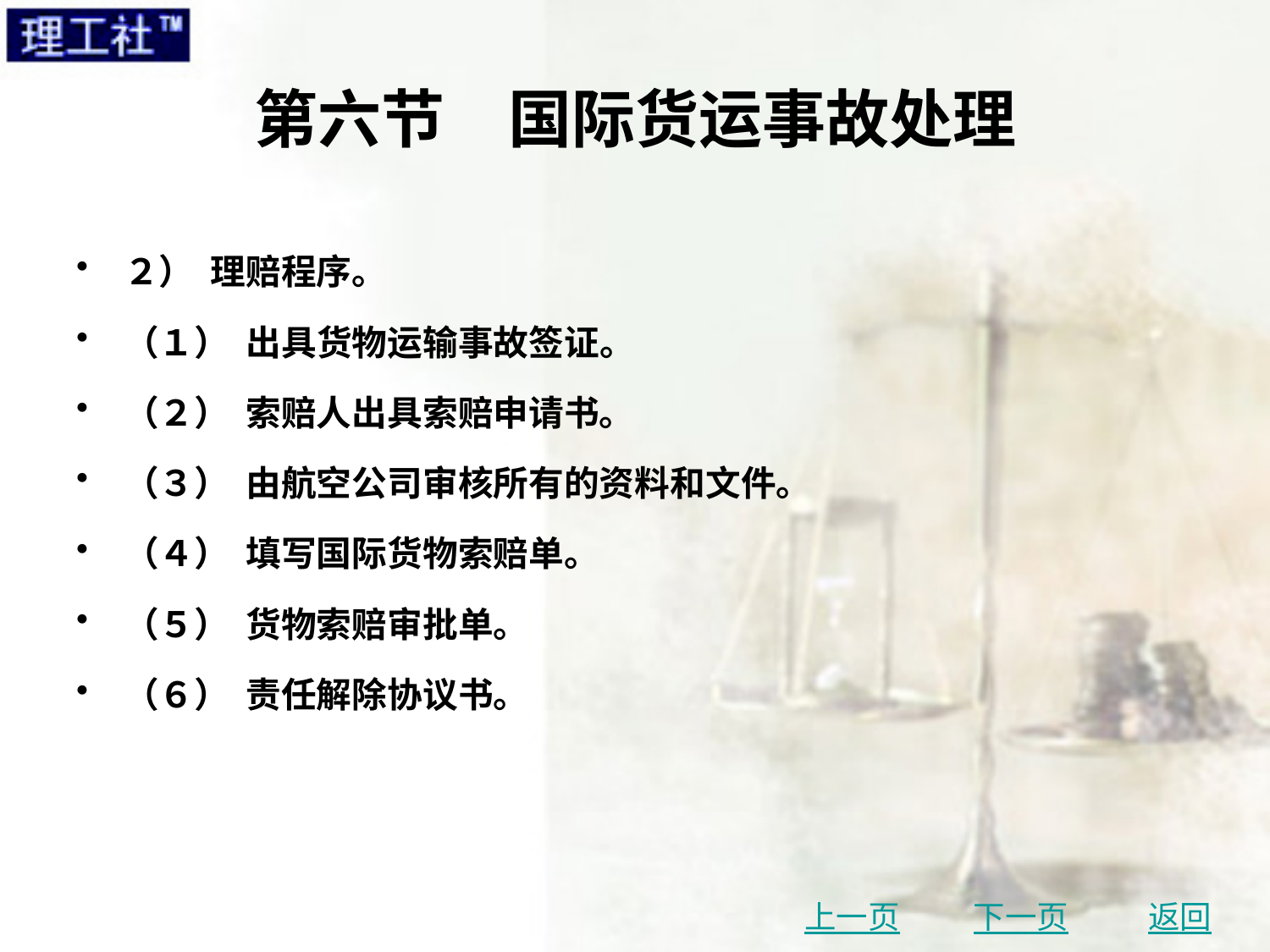

# 第六节　国际货运事故处理
２）  理赔程序。
（１）  出具货物运输事故签证。
（２）  索赔人出具索赔申请书。
（３）  由航空公司审核所有的资料和文件。
（４）  填写国际货物索赔单。
（５）  货物索赔审批单。
（６）  责任解除协议书。

上一页
下一页
返回